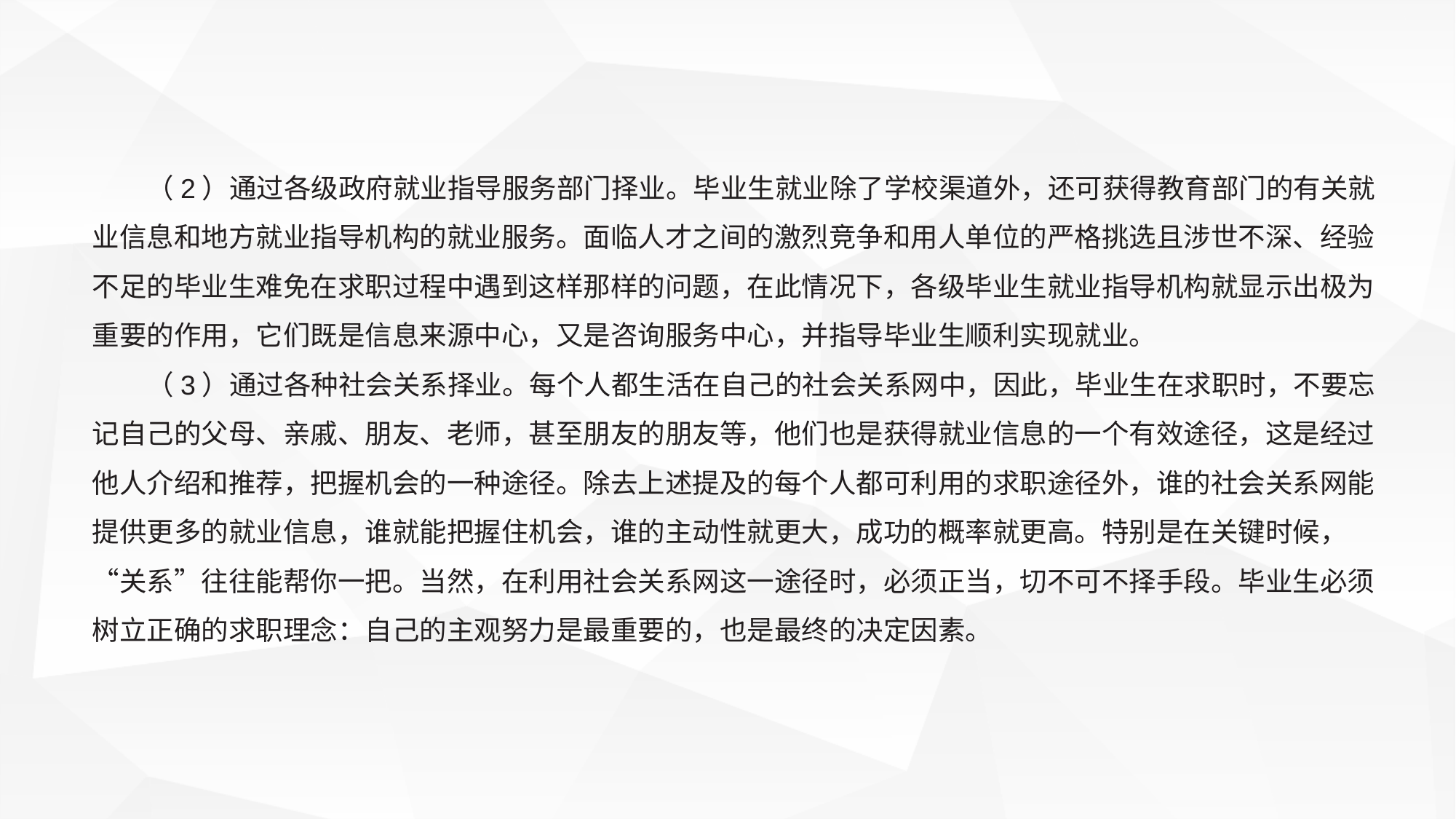

（2）通过各级政府就业指导服务部门择业。毕业生就业除了学校渠道外，还可获得教育部门的有关就业信息和地方就业指导机构的就业服务。面临人才之间的激烈竞争和用人单位的严格挑选且涉世不深、经验不足的毕业生难免在求职过程中遇到这样那样的问题，在此情况下，各级毕业生就业指导机构就显示出极为重要的作用，它们既是信息来源中心，又是咨询服务中心，并指导毕业生顺利实现就业。
（3）通过各种社会关系择业。每个人都生活在自己的社会关系网中，因此，毕业生在求职时，不要忘记自己的父母、亲戚、朋友、老师，甚至朋友的朋友等，他们也是获得就业信息的一个有效途径，这是经过他人介绍和推荐，把握机会的一种途径。除去上述提及的每个人都可利用的求职途径外，谁的社会关系网能提供更多的就业信息，谁就能把握住机会，谁的主动性就更大，成功的概率就更高。特别是在关键时候，“关系”往往能帮你一把。当然，在利用社会关系网这一途径时，必须正当，切不可不择手段。毕业生必须树立正确的求职理念：自己的主观努力是最重要的，也是最终的决定因素。